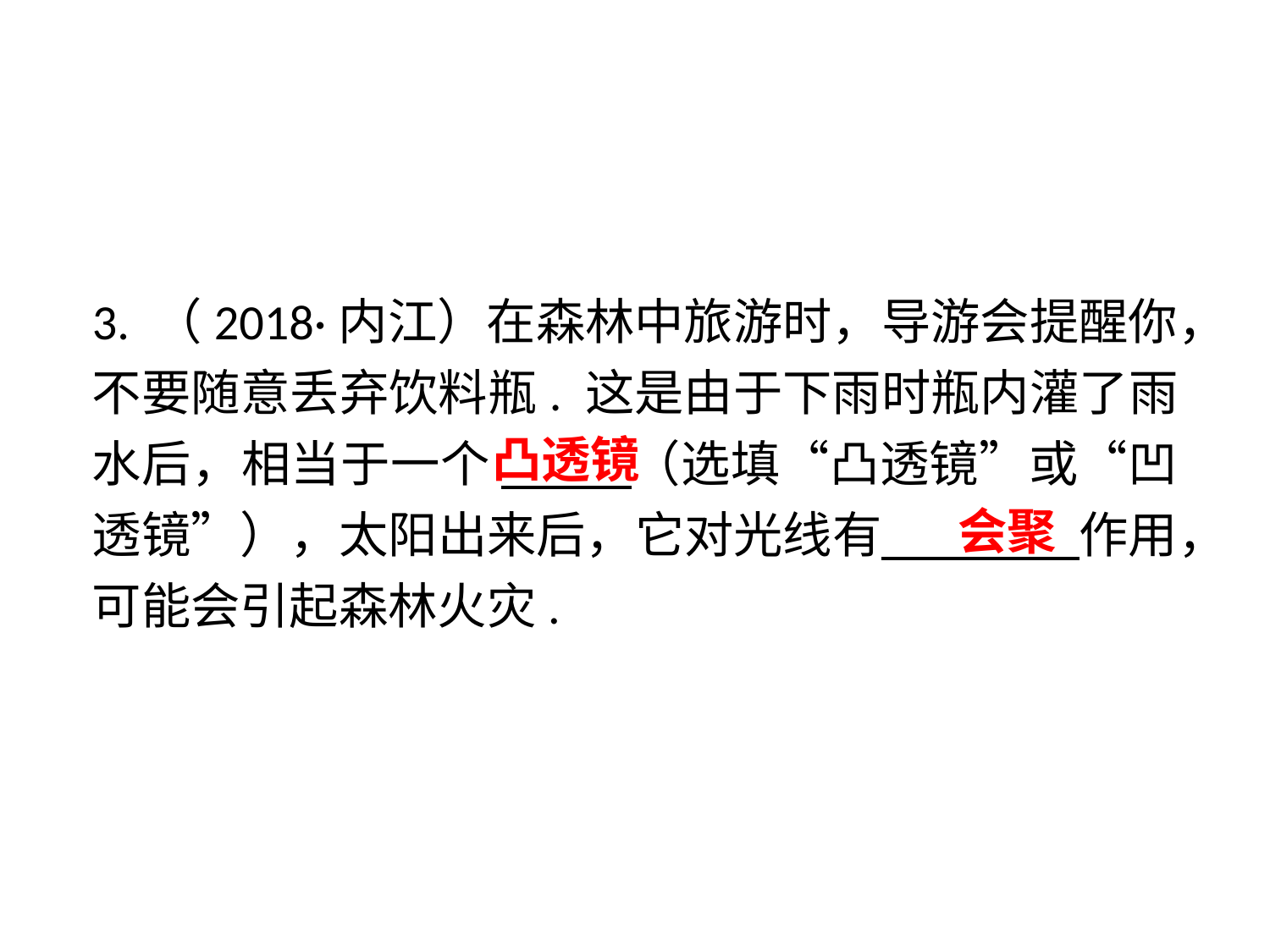

3. （2018·内江）在森林中旅游时，导游会提醒你，不要随意丢弃饮料瓶. 这是由于下雨时瓶内灌了雨水后，相当于一个        　（选填“凸透镜”或“凹透镜”），太阳出来后，它对光线有     　    　作用，可能会引起森林火灾.
凸透镜
会聚